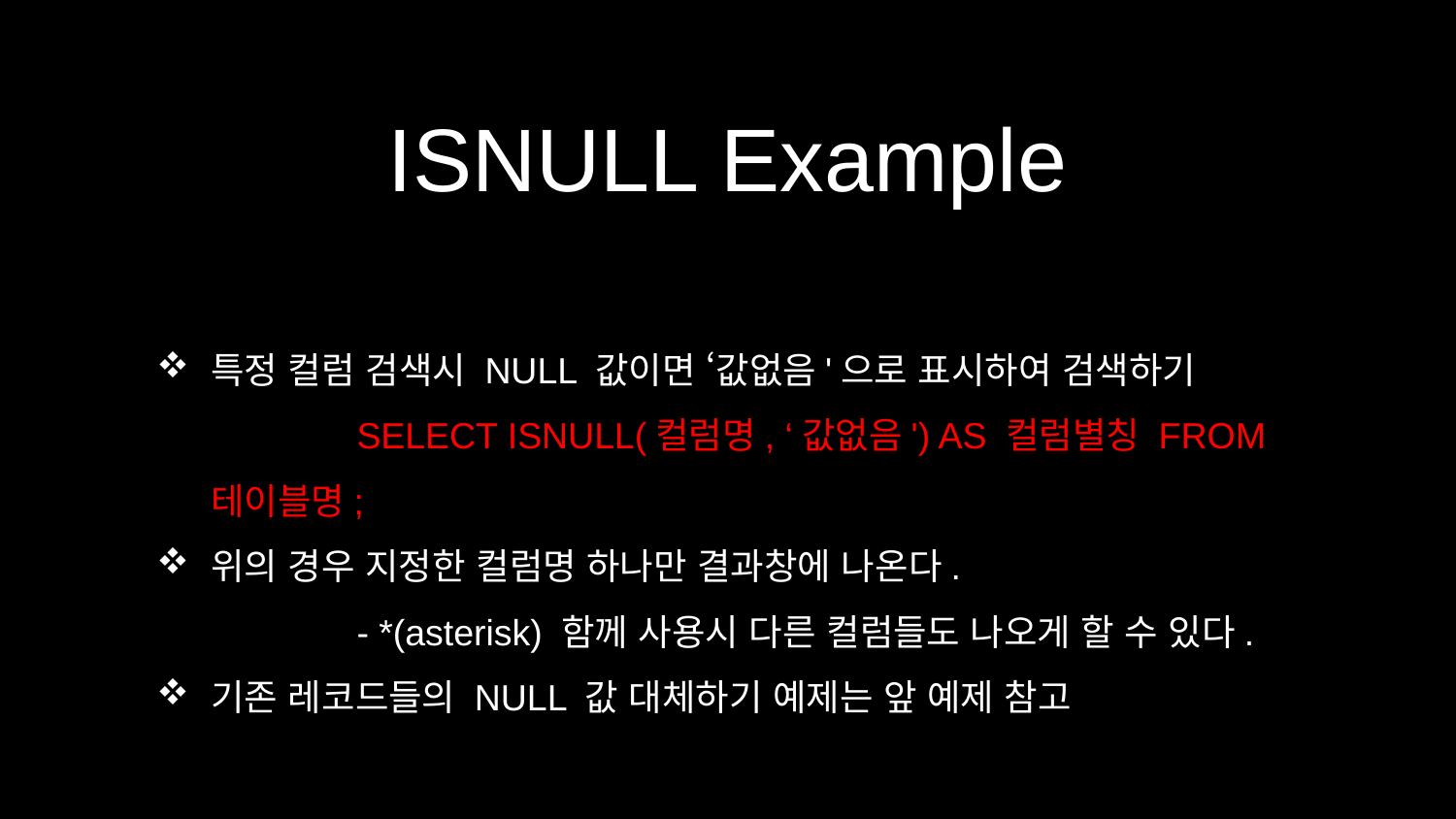

# ISNULL Example
특정 컬럼 검색시 NULL 값이면 ‘값없음'으로 표시하여 검색하기
	SELECT ISNULL(컬럼명, ‘값없음') AS 컬럼별칭 FROM 테이블명;
위의 경우 지정한 컬럼명 하나만 결과창에 나온다.
	- *(asterisk) 함께 사용시 다른 컬럼들도 나오게 할 수 있다.
기존 레코드들의 NULL 값 대체하기 예제는 앞 예제 참고